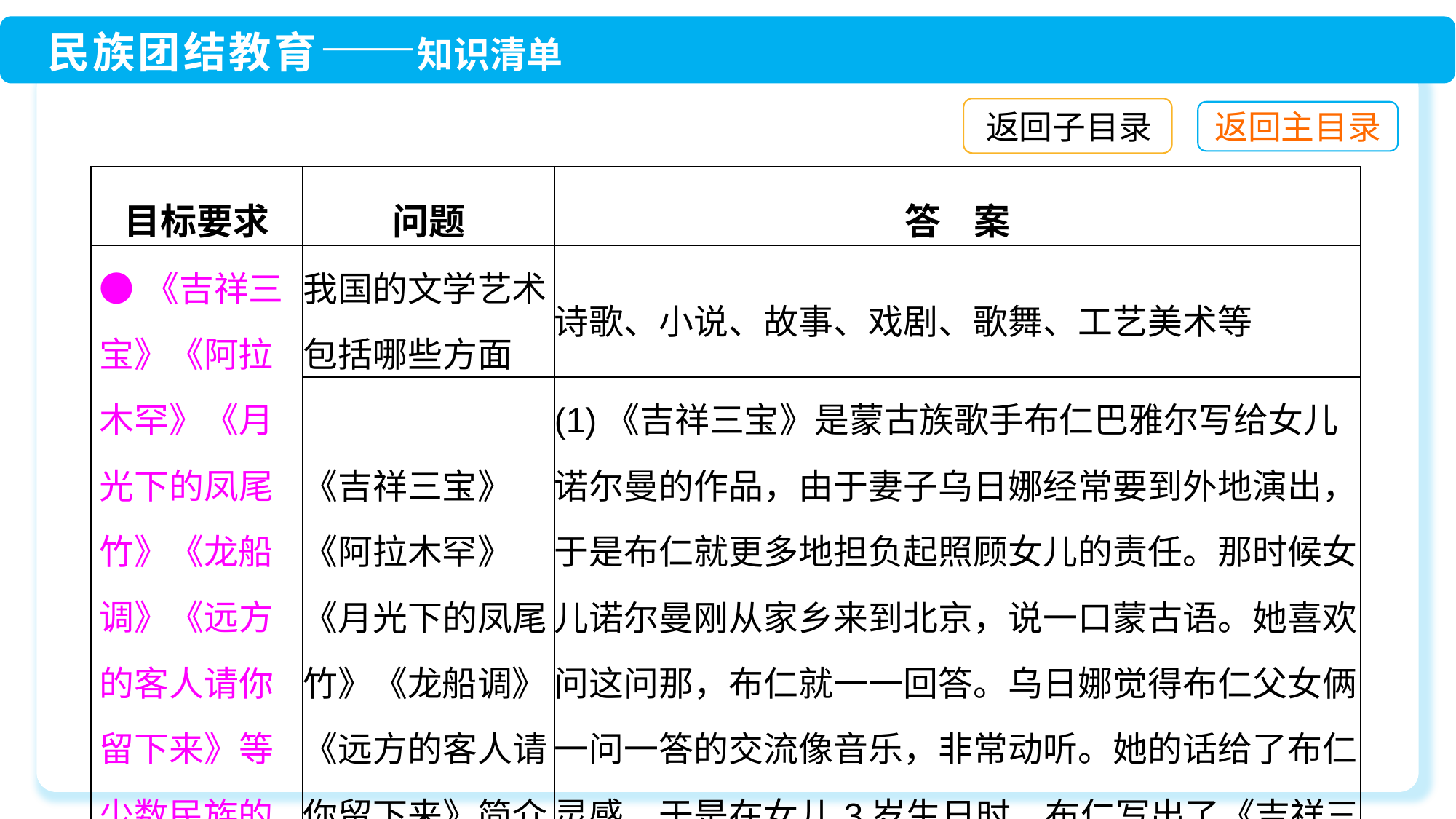

返回子目录
| 目标要求 | 问题 | 答 案 |
| --- | --- | --- |
| ●《吉祥三宝》《阿拉木罕》《月光下的凤尾竹》《龙船调》《远方的客人请你留下来》等少数民族的歌曲 | 我国的文学艺术包括哪些方面 | 诗歌、小说、故事、戏剧、歌舞、工艺美术等 |
|  | 《吉祥三宝》《阿拉木罕》《月光下的凤尾竹》《龙船调》《远方的客人请你留下来》简介 | (1)《吉祥三宝》是蒙古族歌手布仁巴雅尔写给女儿诺尔曼的作品，由于妻子乌日娜经常要到外地演出，于是布仁就更多地担负起照顾女儿的责任。那时候女儿诺尔曼刚从家乡来到北京，说一口蒙古语。她喜欢问这问那，布仁就一一回答。乌日娜觉得布仁父女俩一问一答的交流像音乐，非常动听。她的话给了布仁灵感，于是在女儿3岁生日时，布仁写出了《吉祥三宝》这首歌 |